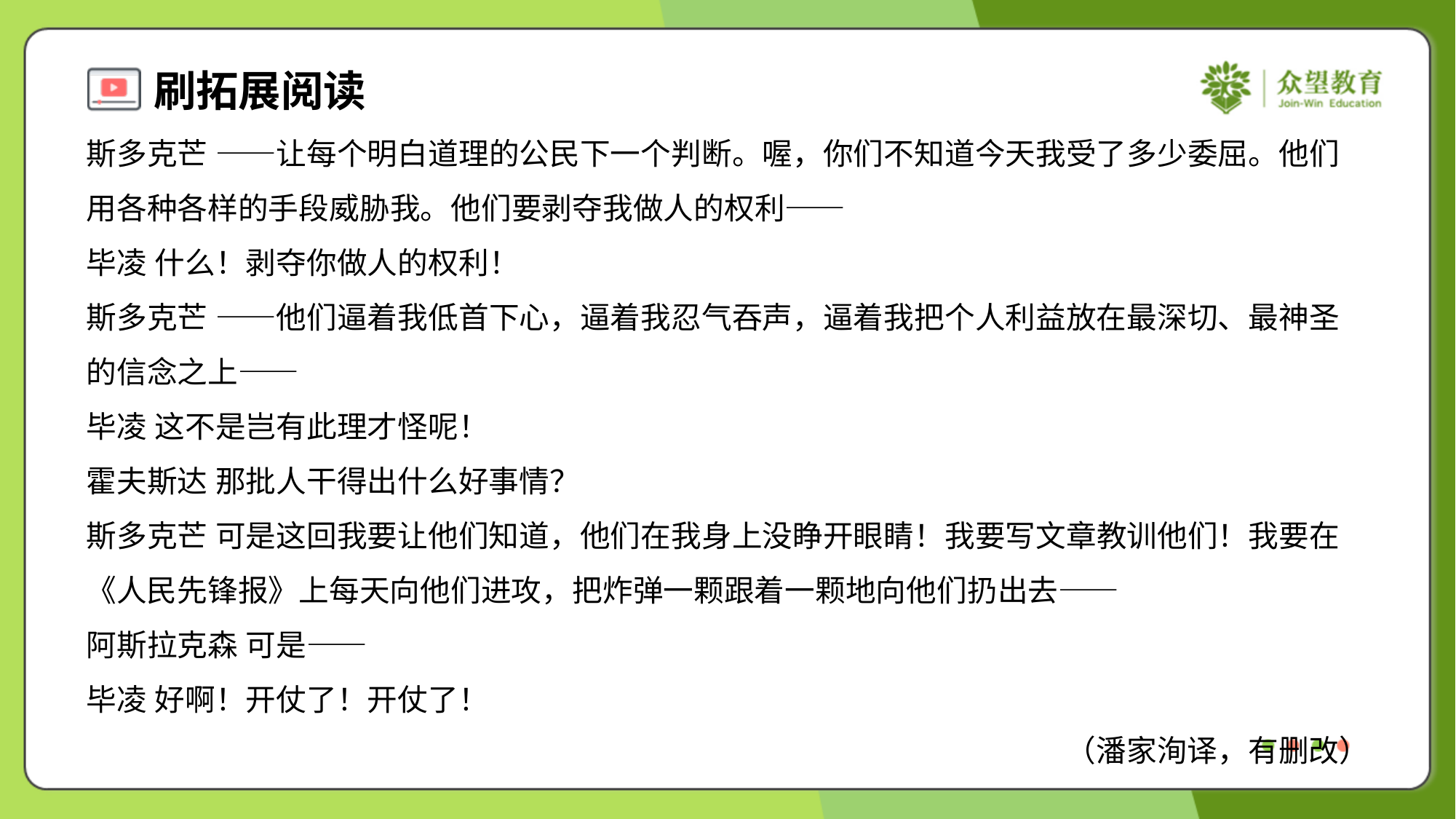

斯多克芒 ——让每个明白道理的公民下一个判断。喔，你们不知道今天我受了多少委屈。他们
用各种各样的手段威胁我。他们要剥夺我做人的权利——
毕凌 什么！剥夺你做人的权利！
斯多克芒 ——他们逼着我低首下心，逼着我忍气吞声，逼着我把个人利益放在最深切、最神圣
的信念之上——
毕凌 这不是岂有此理才怪呢！
霍夫斯达 那批人干得出什么好事情？
斯多克芒 可是这回我要让他们知道，他们在我身上没睁开眼睛！我要写文章教训他们！我要在
《人民先锋报》上每天向他们进攻，把炸弹一颗跟着一颗地向他们扔出去——
阿斯拉克森 可是——
毕凌 好啊！开仗了！开仗了！
（潘家洵译，有删改）